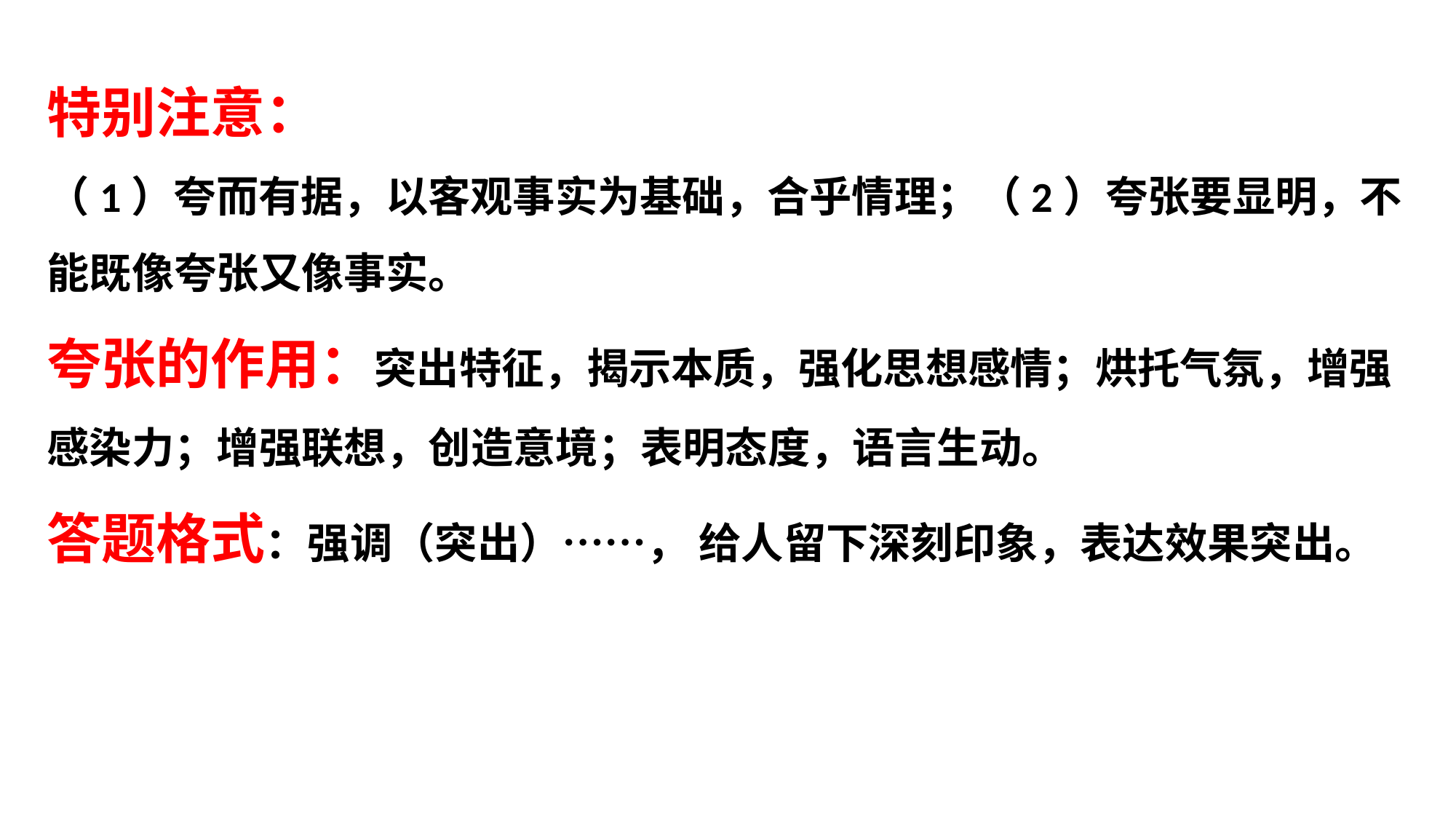

特别注意：
（1）夸而有据，以客观事实为基础，合乎情理；（2）夸张要显明，不能既像夸张又像事实。
夸张的作用：突出特征，揭示本质，强化思想感情；烘托气氛，增强感染力；增强联想，创造意境；表明态度，语言生动。
答题格式：强调（突出）……， 给人留下深刻印象，表达效果突出。